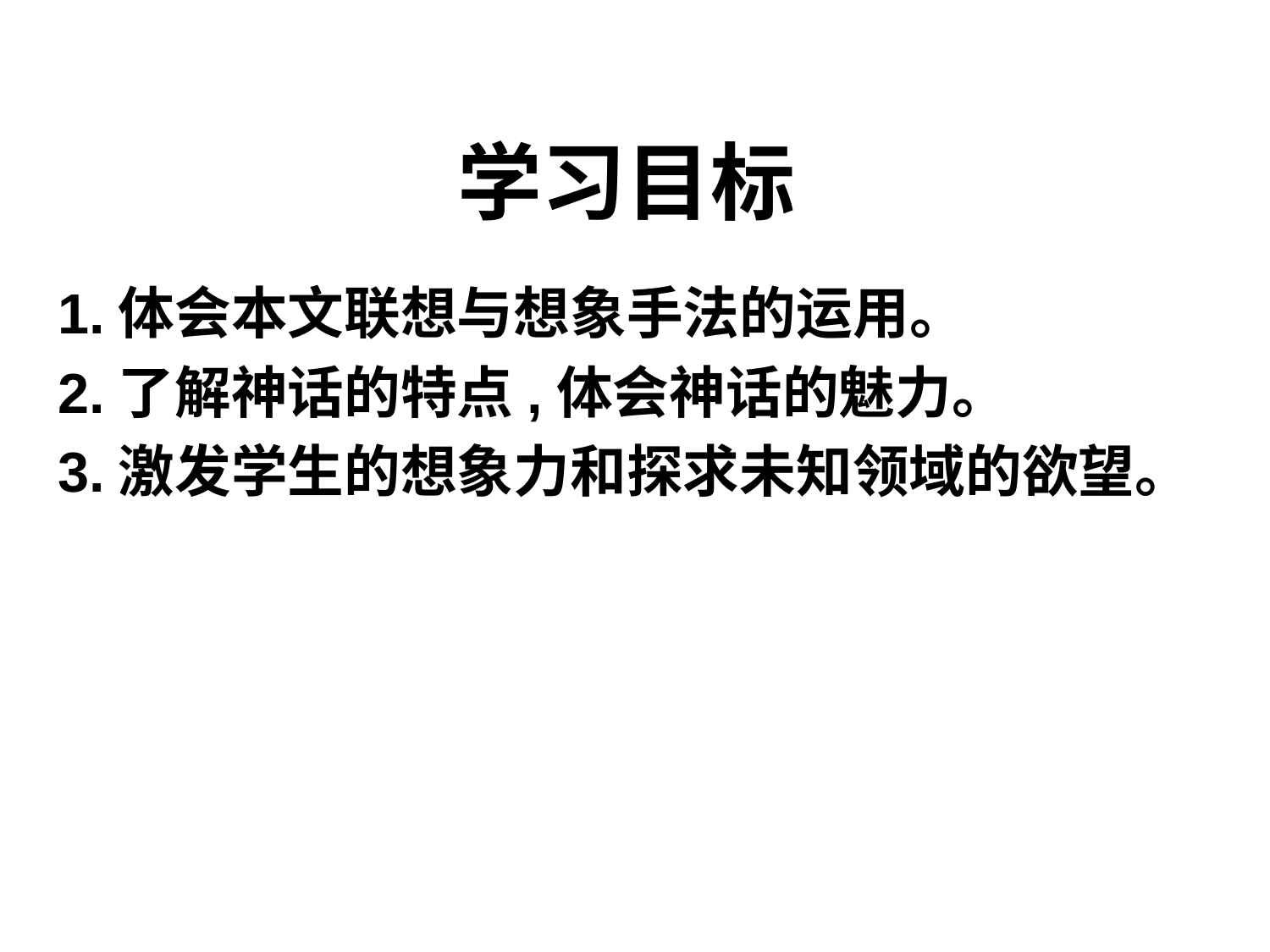

学习目标
1.体会本文联想与想象手法的运用。
2.了解神话的特点,体会神话的魅力。
3.激发学生的想象力和探求未知领域的欲望。